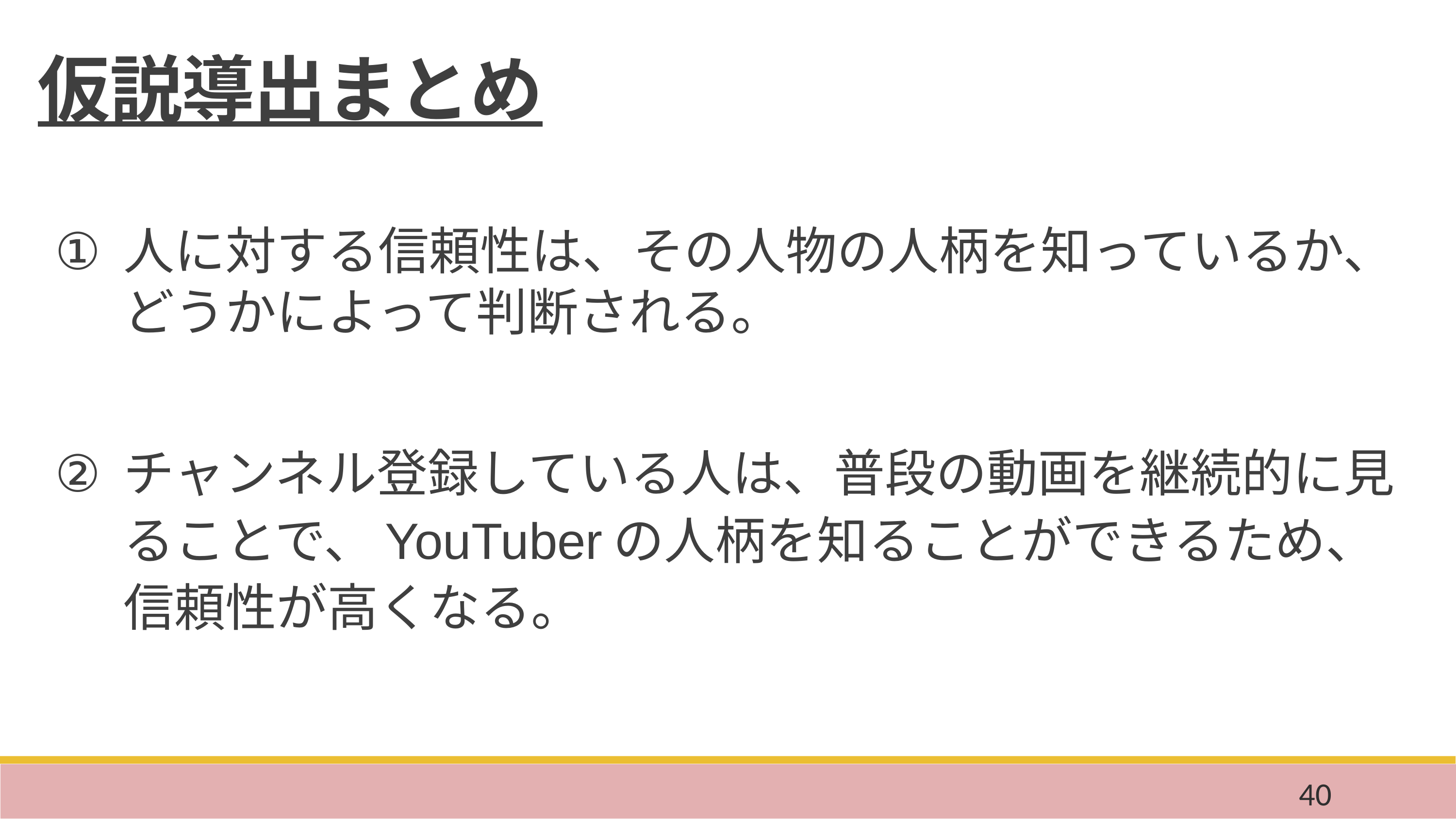

仮説導出まとめ
人に対する信頼性は、その人物の人柄を知っているか、どうかによって判断される。

チャンネル登録している人は、普段の動画を継続的に見ることで、YouTuberの人柄を知ることができるため、信頼性が高くなる。

40